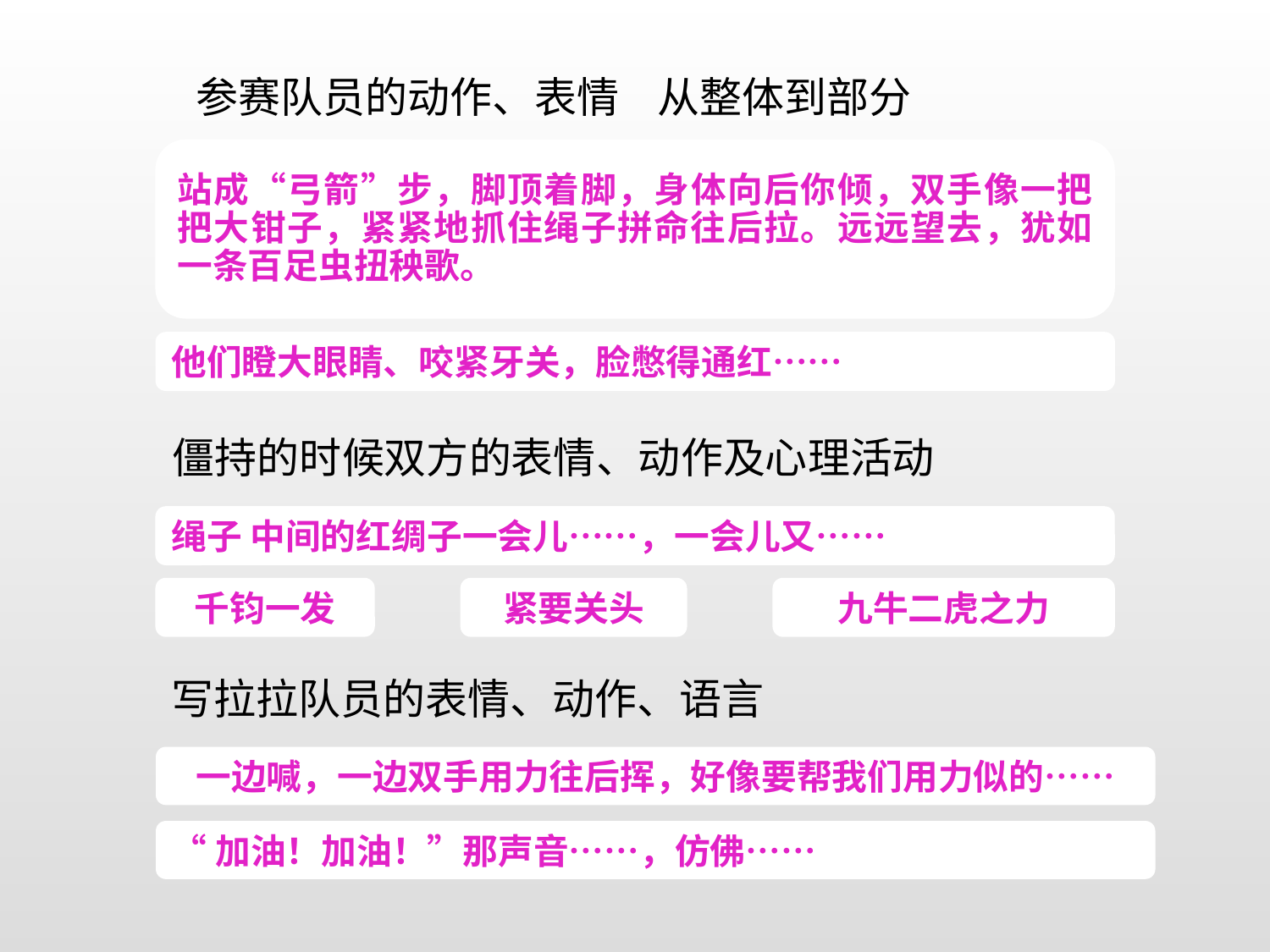

参赛队员的动作、表情    从整体到部分
站成“弓箭”步，脚顶着脚，身体向后你倾，双手像一把把大钳子，紧紧地抓住绳子拼命往后拉。远远望去，犹如一条百足虫扭秧歌。
他们瞪大眼睛、咬紧牙关，脸憋得通红……
僵持的时候双方的表情、动作及心理活动
绳子 中间的红绸子一会儿……，一会儿又……
千钧一发
紧要关头
九牛二虎之力
写拉拉队员的表情、动作、语言
一边喊，一边双手用力往后挥，好像要帮我们用力似的……
“加油！加油！”那声音……，仿佛……